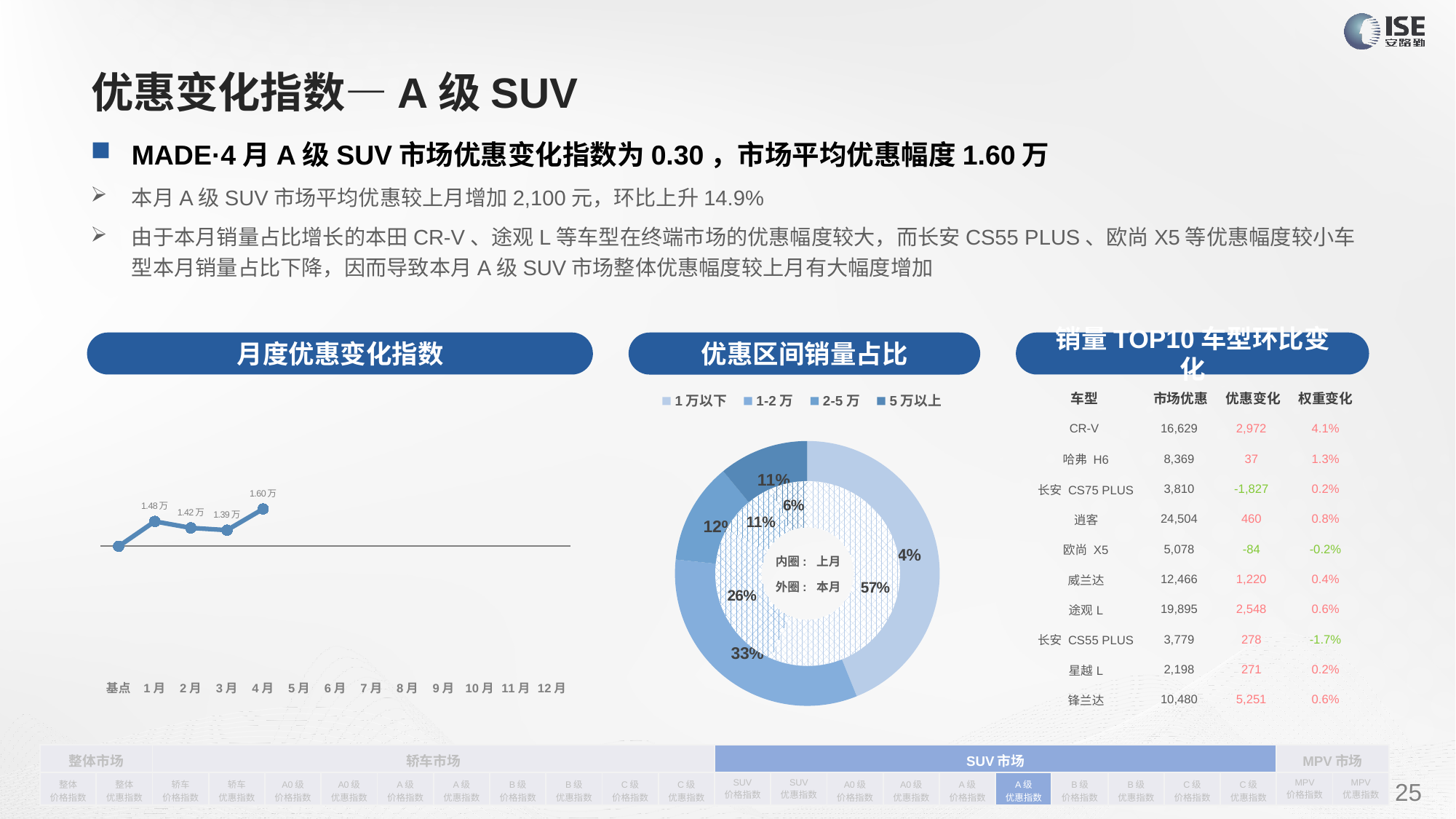

# 优惠变化指数—A级SUV
MADE·4月A级SUV市场优惠变化指数为0.30，市场平均优惠幅度1.60万
本月A级SUV市场平均优惠较上月增加2,100元，环比上升14.9%
由于本月销量占比增长的本田CR-V、途观L等车型在终端市场的优惠幅度较大，而长安CS55 PLUS、欧尚X5等优惠幅度较小车型本月销量占比下降，因而导致本月A级SUV市场整体优惠幅度较上月有大幅度增加
月度优惠变化指数

销量TOP10车型环比变化

优惠区间销量占比

| 车型 | 市场优惠 | 优惠变化 | 权重变化 |
| --- | --- | --- | --- |
| CR-V | 16,629 | 2,972 | 4.1% |
| 哈弗 H6 | 8,369 | 37 | 1.3% |
| 长安 CS75 PLUS | 3,810 | -1,827 | 0.2% |
| 逍客 | 24,504 | 460 | 0.8% |
| 欧尚 X5 | 5,078 | -84 | -0.2% |
| 威兰达 | 12,466 | 1,220 | 0.4% |
| 途观L | 19,895 | 2,548 | 0.6% |
| 长安 CS55 PLUS | 3,779 | 278 | -1.7% |
| 星越L | 2,198 | 271 | 0.2% |
| 锋兰达 | 10,480 | 5,251 | 0.6% |

### Chart

| Category | 销量 |
|---|---|
| 1万以下 | 102182.0 |
| 1-2万 | 76268.0 |
| 2-5万 | 28766.0 |
| 5万以上 | 25514.0 |

### Chart

| Category | Y2022 |
|---|---|
| 基点 | 0.0 |
| 1月 | 0.2 |
| 2月 | 0.14806462297662315 |
| 3月 | 0.13 |
| 4月 | 0.3 |
| 5月 | None |
| 6月 | None |
| 7月 | None |
| 8月 | None |
| 9月 | None |
| 10月 | None |
| 11月 | None |
| 12月 | None |

### Chart

| Category | 销量 |
|---|---|
| 1万以下 | 214144.0 |
| 1-2万 | 99747.0 |
| 2-5万 | 40521.0 |
| 5万以上 | 24216.0 |
内圈:  上月
外圈:  本月
| 整体市场 |  | 轿车市场 |  |  |  |  |  |  |  |  |  | SUV市场 |  |  |  |  |  |  |  |  |  | MPV市场 |  |
| --- | --- | --- | --- | --- | --- | --- | --- | --- | --- | --- | --- | --- | --- | --- | --- | --- | --- | --- | --- | --- | --- | --- | --- |
| 整体 价格指数 | 整体 优惠指数 | 轿车 价格指数 | 轿车 优惠指数 | A0级 价格指数 | A0级 优惠指数 | A级 价格指数 | A级 优惠指数 | B级 价格指数 | B级 优惠指数 | C级 价格指数 | C级 优惠指数 | SUV 价格指数 | SUV 优惠指数 | A0级 价格指数 | A0级 优惠指数 | A级 价格指数 | A级 优惠指数 | B级 价格指数 | B级 优惠指数 | C级 价格指数 | C级 优惠指数 | MPV 价格指数 | MPV 优惠指数 |
请在插入菜单—页眉和页脚中修改此 文本
25